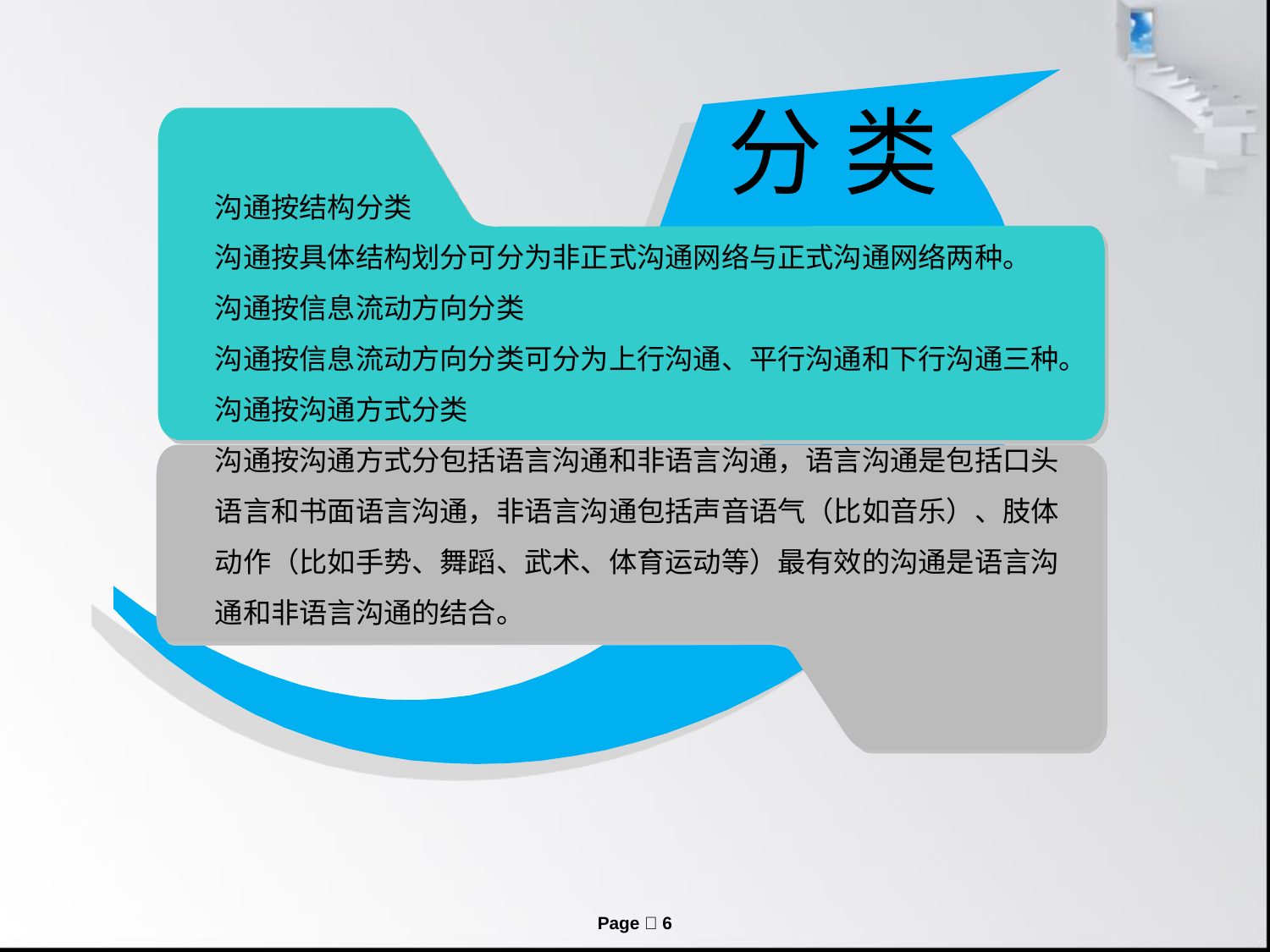

分 类

沟通按结构分类
沟通按具体结构划分可分为非正式沟通网络与正式沟通网络两种。
沟通按信息流动方向分类
沟通按信息流动方向分类可分为上行沟通、平行沟通和下行沟通三种。
沟通按沟通方式分类
沟通按沟通方式分包括语言沟通和非语言沟通，语言沟通是包括口头语言和书面语言沟通，非语言沟通包括声音语气（比如音乐）、肢体动作（比如手势、舞蹈、武术、体育运动等）最有效的沟通是语言沟通和非语言沟通的结合。